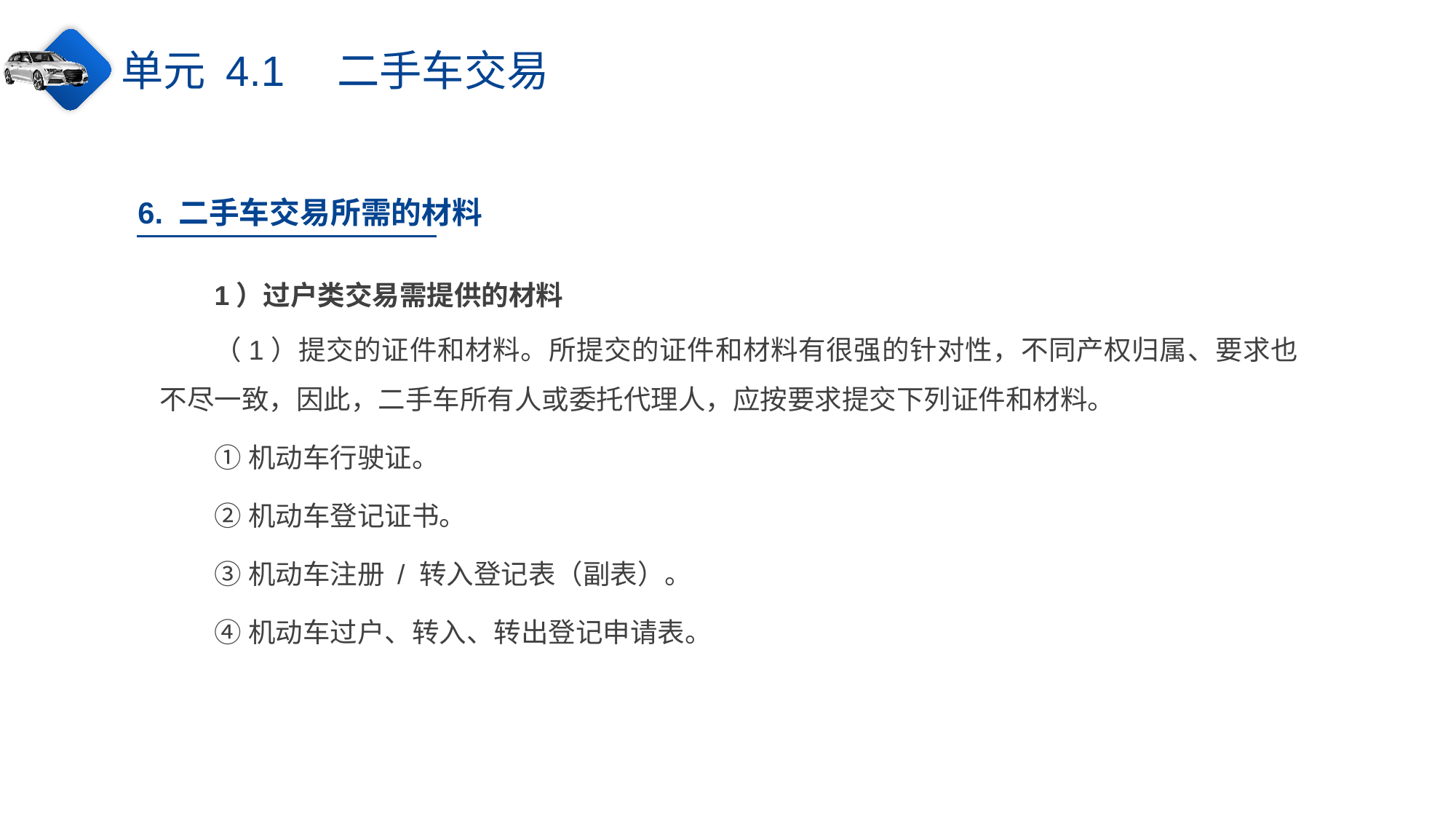

单元 4.1　二手车交易
6. 二手车交易所需的材料
1）过户类交易需提供的材料
（1）提交的证件和材料。所提交的证件和材料有很强的针对性，不同产权归属、要求也不尽一致，因此，二手车所有人或委托代理人，应按要求提交下列证件和材料。
①机动车行驶证。
②机动车登记证书。
③机动车注册 / 转入登记表（副表）。
④机动车过户、转入、转出登记申请表。